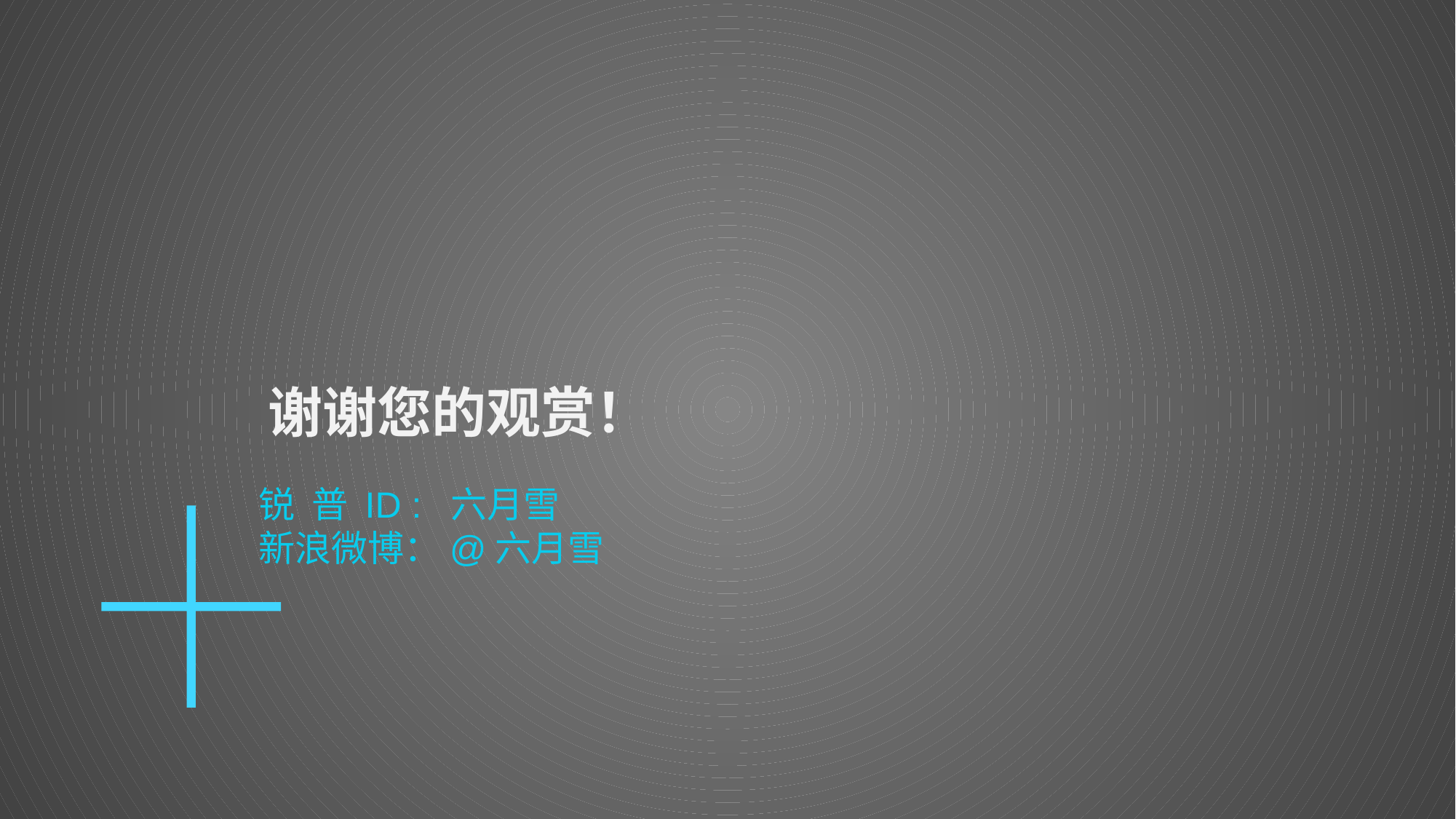

谢谢您的观赏！

锐  普 ID :  六月雪
新浪微博：@六月雪